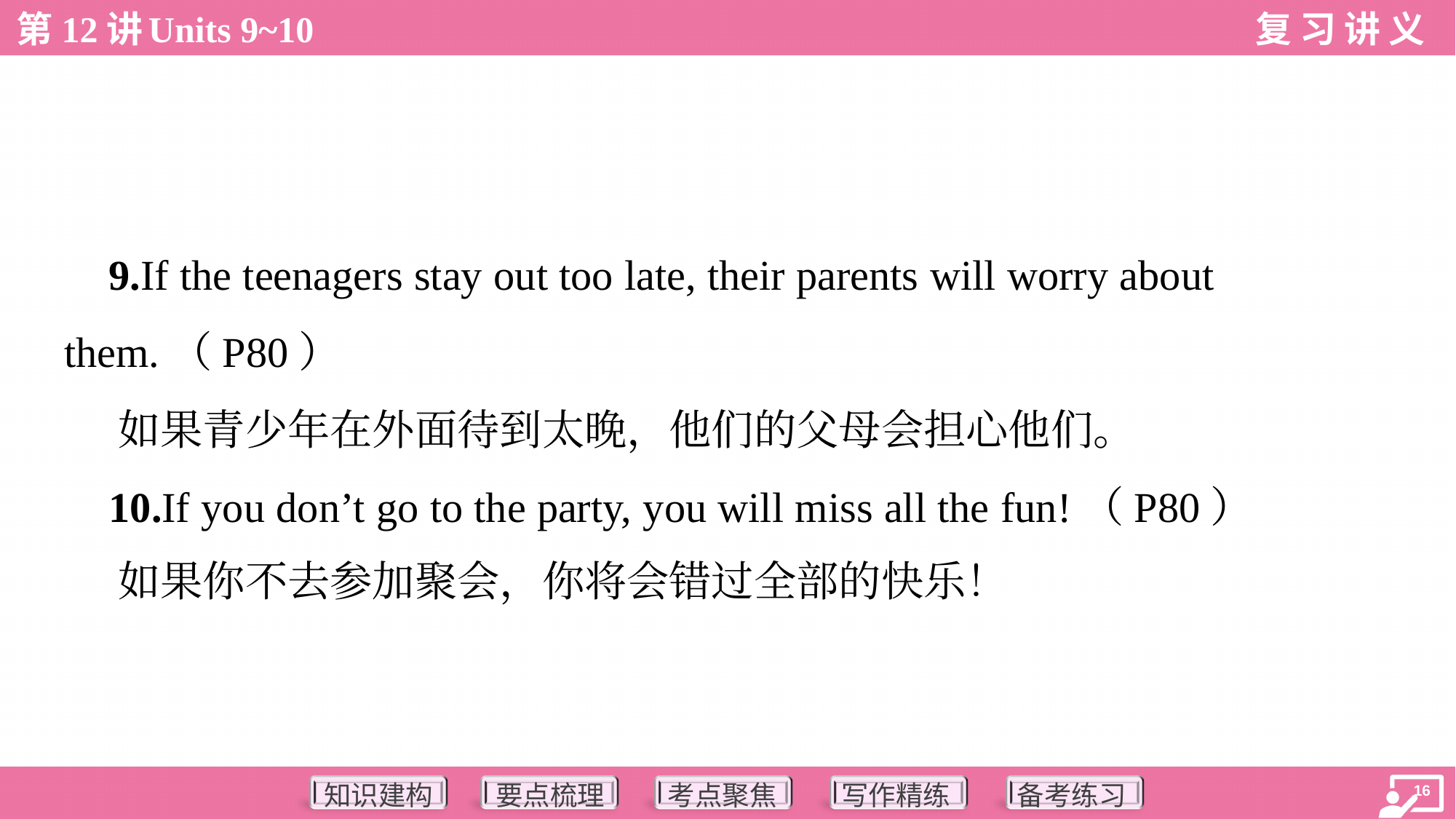

9.If the teenagers stay out too late, their parents will worry about
them.（P80）
    如果青少年在外面待到太晚，他们的父母会担心他们。
    10.If you don’t go to the party, you will miss all the fun!（P80）
    如果你不去参加聚会，你将会错过全部的快乐！